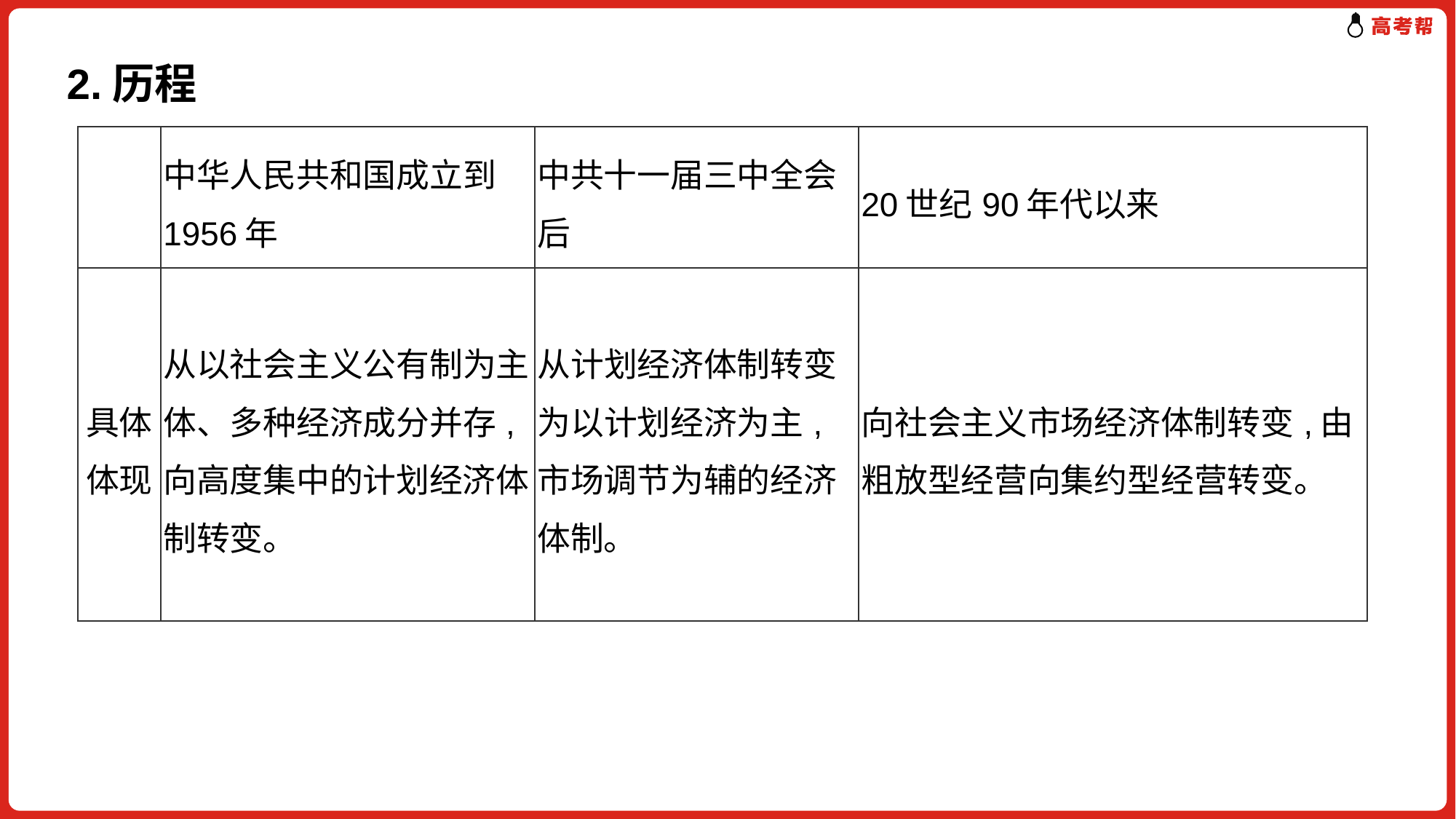

2.历程
|  | 中华人民共和国成立到1956年 | 中共十一届三中全会后 | 20世纪90年代以来 |
| --- | --- | --- | --- |
| 具体体现 | 从以社会主义公有制为主体、多种经济成分并存,向高度集中的计划经济体制转变。 | 从计划经济体制转变为以计划经济为主,市场调节为辅的经济体制。 | 向社会主义市场经济体制转变,由粗放型经营向集约型经营转变。 |